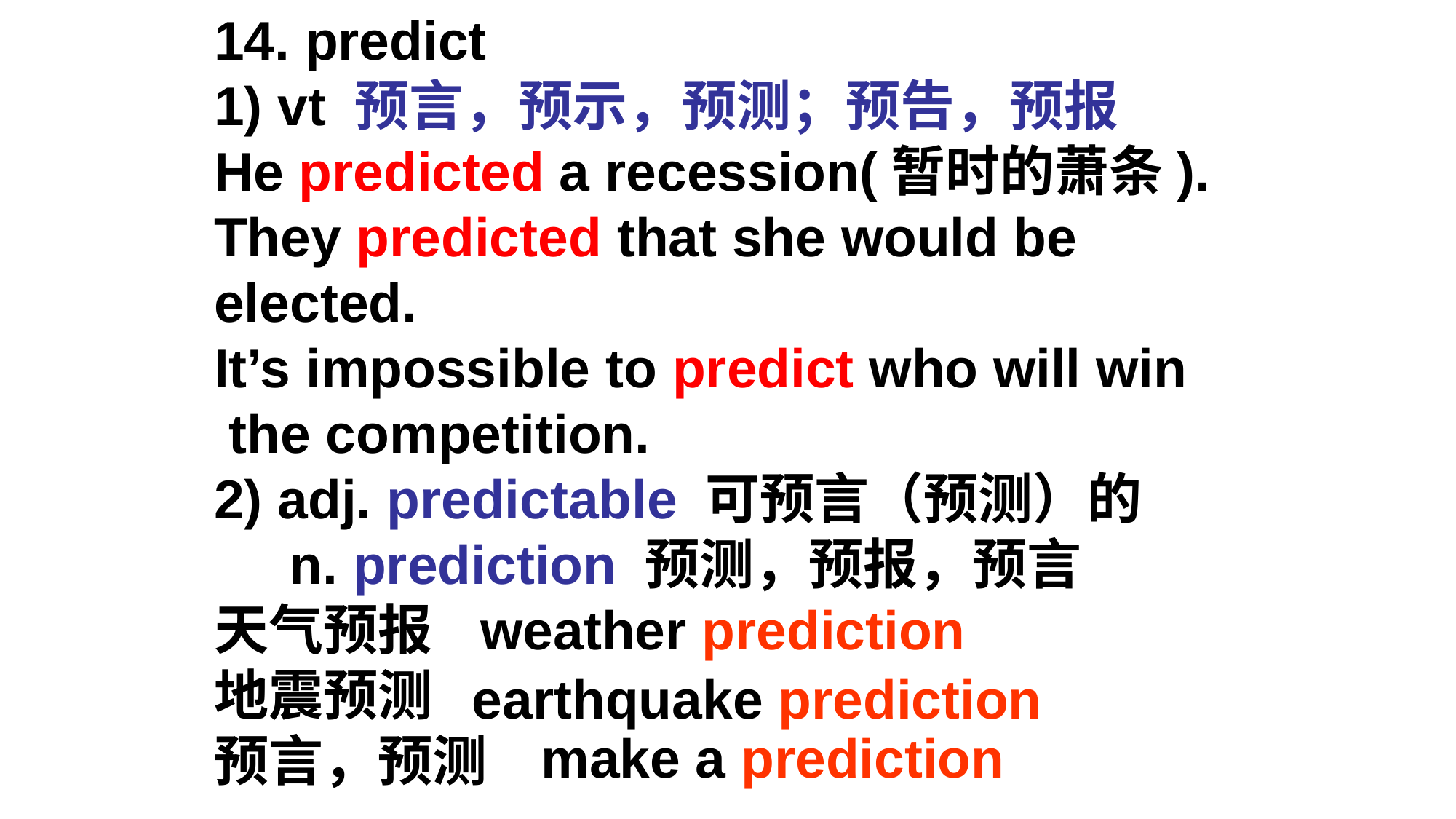

14. predict
1) vt 预言，预示，预测；预告，预报
He predicted a recession(暂时的萧条).
They predicted that she would be elected.
It’s impossible to predict who will win     the competition.
2) adj. predictable 可预言（预测）的
     n. prediction 预测，预报，预言
天气预报
地震预测
预言，预测

weather prediction
earthquake prediction
make a prediction